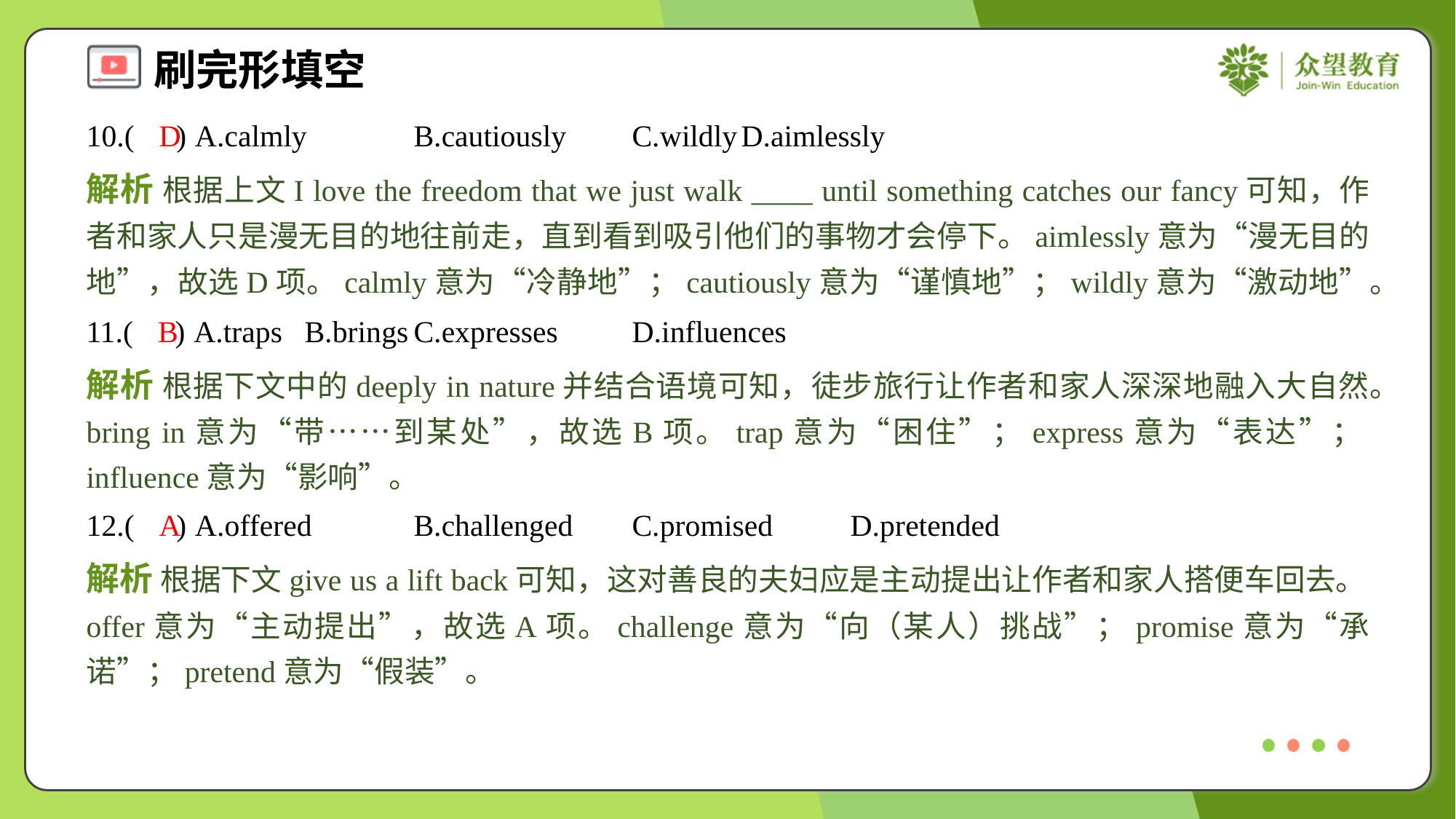

10.(     ) A.calmly	B.cautiously	C.wildly	D.aimlessly
D
解析 根据上文I love the freedom that we just walk ____ until something catches our fancy可知，作者和家人只是漫无目的地往前走，直到看到吸引他们的事物才会停下。aimlessly意为“漫无目的地”，故选D项。calmly意为“冷静地”；cautiously意为“谨慎地”；wildly意为“激动地”。
11.(     ) A.traps	B.brings	C.expresses	D.influences
B
解析 根据下文中的deeply in nature并结合语境可知，徒步旅行让作者和家人深深地融入大自然。bring in意为“带……到某处”，故选B项。trap意为“困住”；express意为“表达”；influence意为“影响”。
12.(     ) A.offered	B.challenged	C.promised	D.pretended
A
解析 根据下文give us a lift back可知，这对善良的夫妇应是主动提出让作者和家人搭便车回去。offer意为“主动提出”，故选A项。challenge意为“向（某人）挑战”；promise意为“承诺”；pretend意为“假装”。